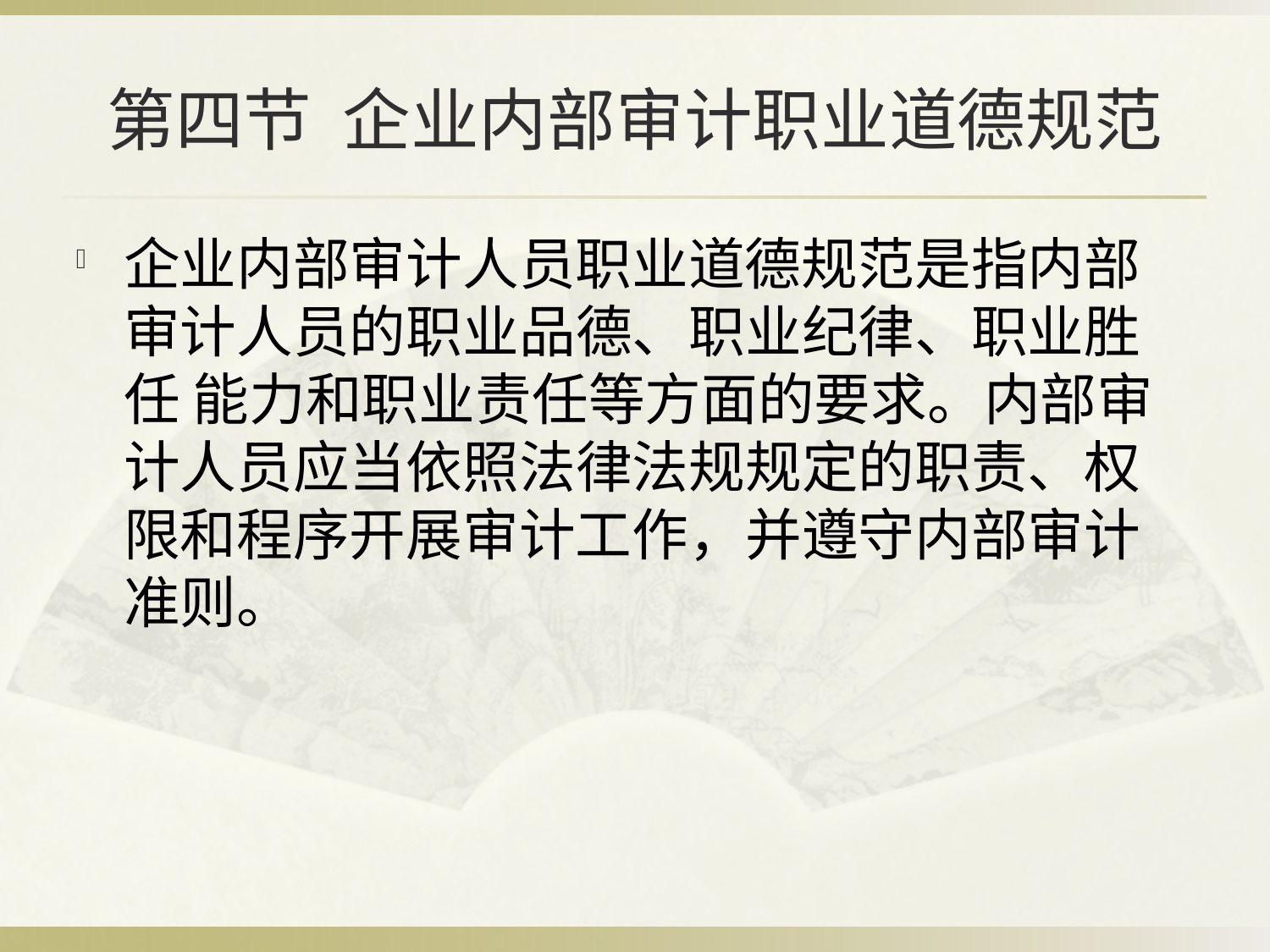

# 第四节  企业内部审计职业道德规范
企业内部审计人员职业道德规范是指内部审计人员的职业品德、职业纪律、职业胜任 能力和职业责任等方面的要求。内部审计人员应当依照法律法规规定的职责、权限和程序开展审计工作，并遵守内部审计准则。